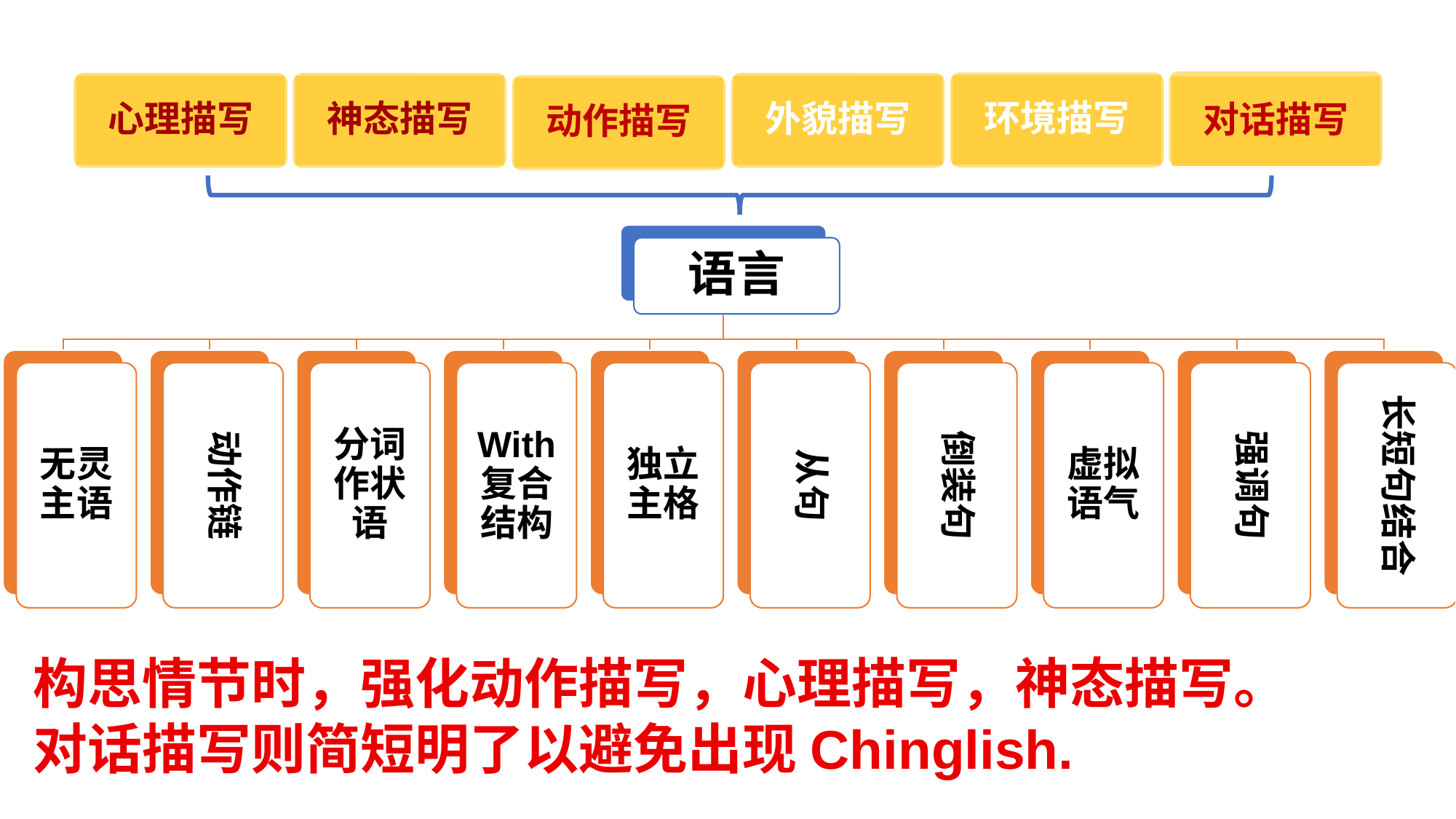

对话描写

环境描写

心理描写

神态描写

外貌描写

动作描写

语言

无灵主语
动作链
分词作状语
With 复合结构
独立主格
从句
倒装句
虚拟语气
强调句
长短句结合
构思情节时，强化动作描写，心理描写，神态描写。
对话描写则简短明了以避免出现Chinglish.